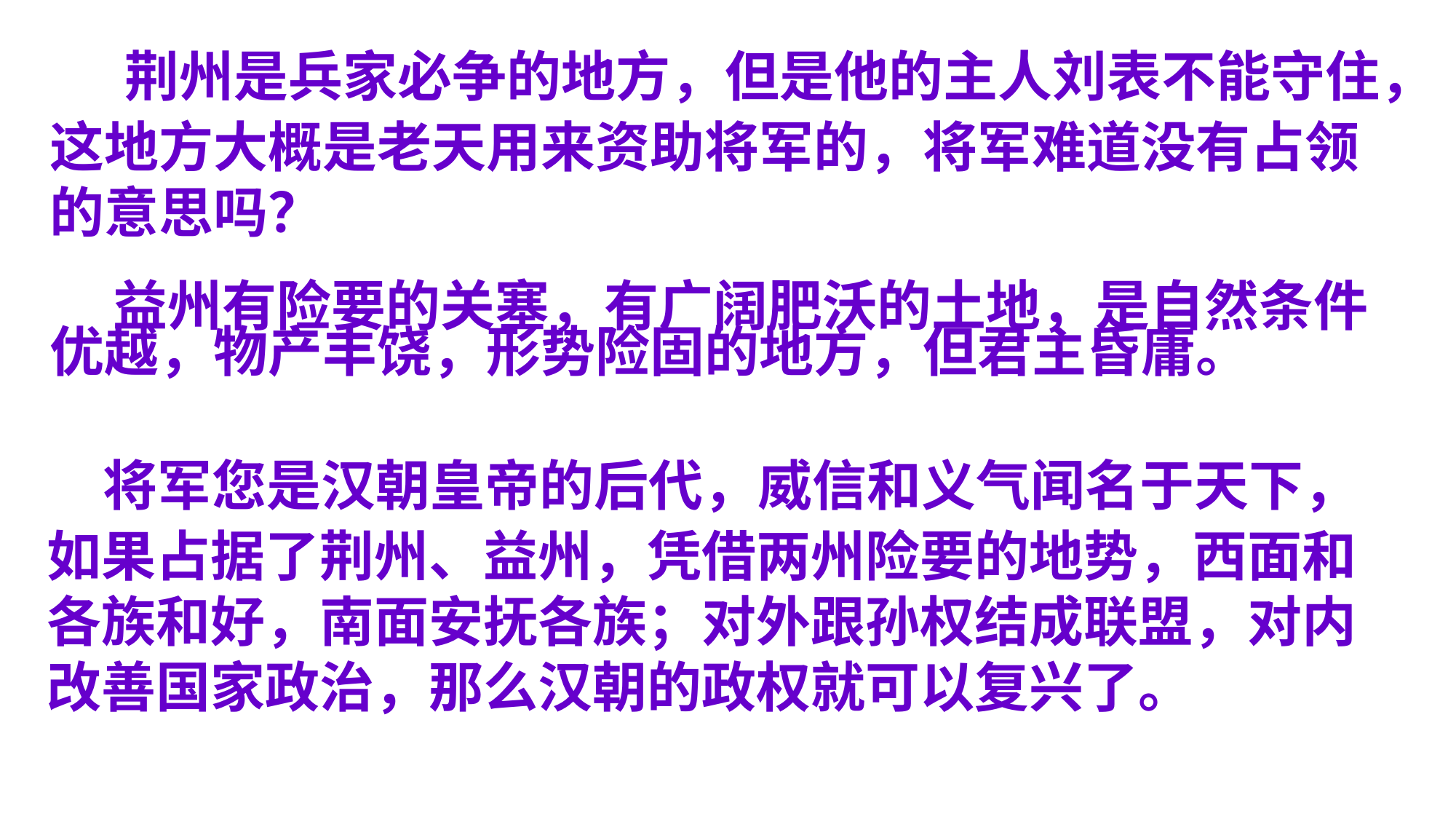

荆州是兵家必争的地方，但是他的主人刘表不能守住，这地方大概是老天用来资助将军的，将军难道没有占领的意思吗？

    益州有险要的关塞，有广阔肥沃的土地，是自然条件优越，物产丰饶，形势险固的地方，但君主昏庸。
  将军您是汉朝皇帝的后代，威信和义气闻名于天下，如果占据了荆州、益州，凭借两州险要的地势，西面和各族和好，南面安抚各族；对外跟孙权结成联盟，对内改善国家政治，那么汉朝的政权就可以复兴了。